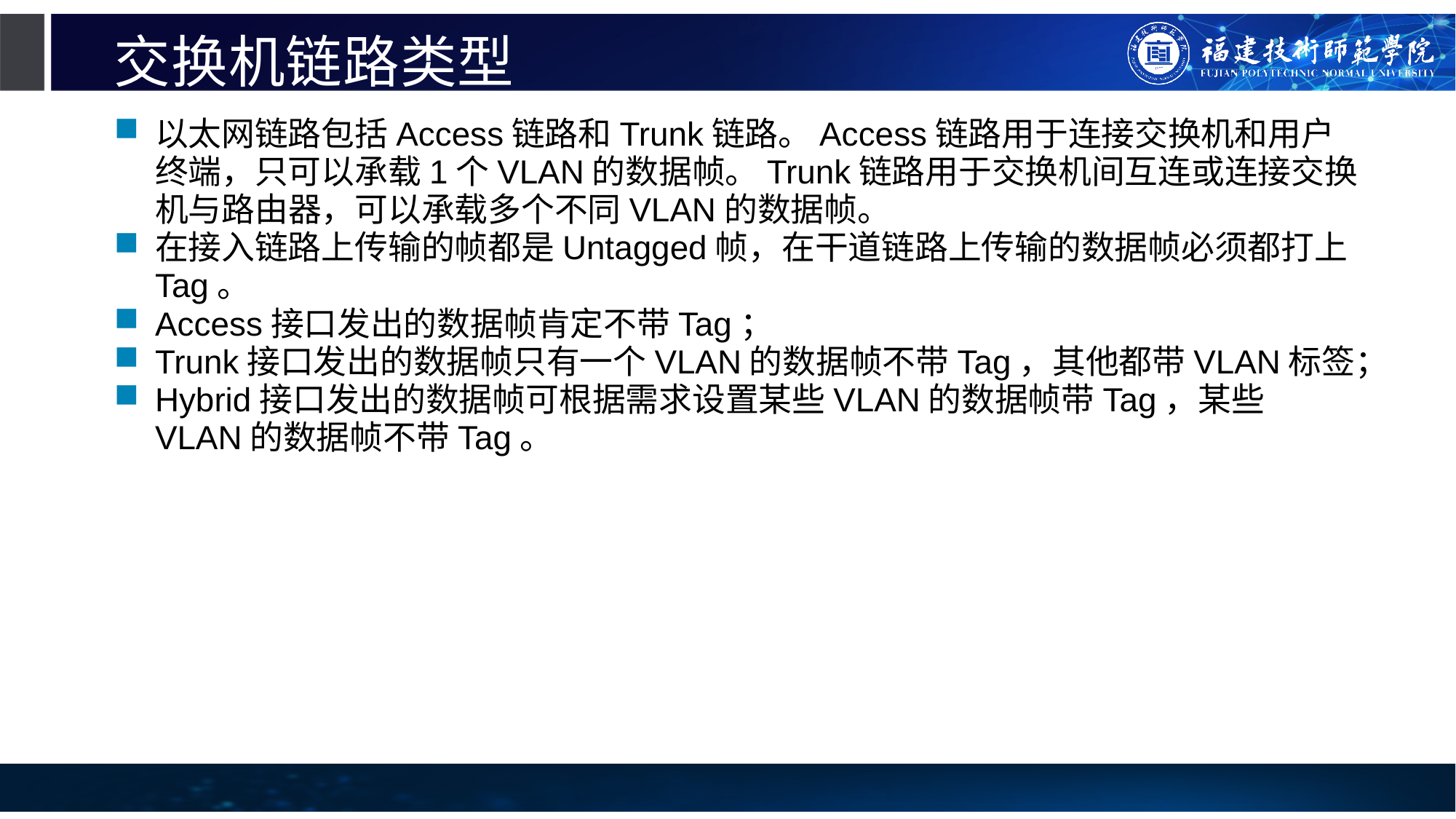

# 交换机链路类型
以太网链路包括Access链路和Trunk链路。Access链路用于连接交换机和用户终端，只可以承载1个VLAN的数据帧。Trunk链路用于交换机间互连或连接交换机与路由器，可以承载多个不同VLAN的数据帧。
在接入链路上传输的帧都是Untagged帧，在干道链路上传输的数据帧必须都打上Tag。
Access接口发出的数据帧肯定不带Tag；
Trunk接口发出的数据帧只有一个VLAN的数据帧不带Tag，其他都带VLAN标签；
Hybrid接口发出的数据帧可根据需求设置某些VLAN的数据帧带Tag，某些VLAN的数据帧不带Tag。